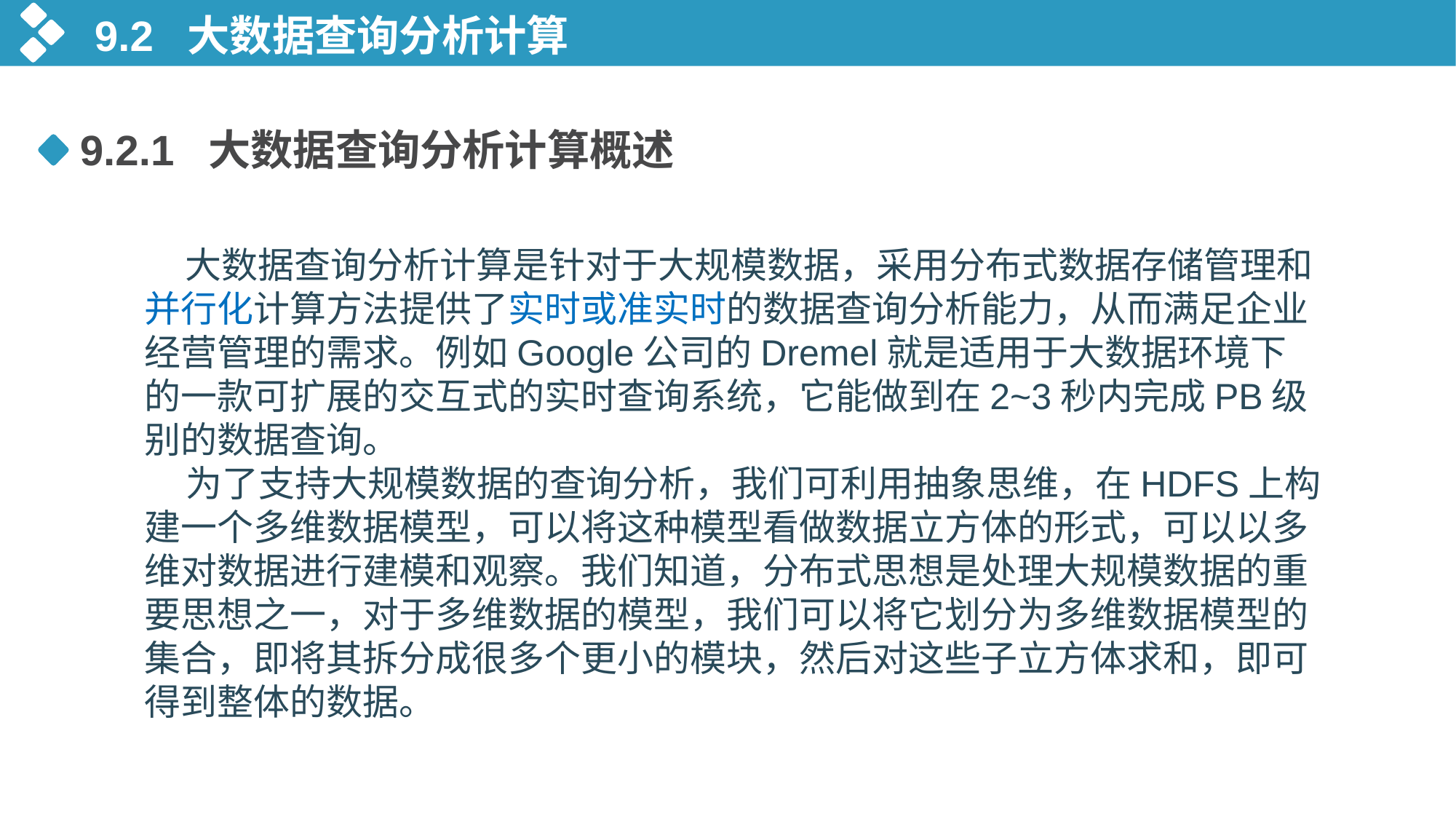

9.2  大数据查询分析计算

9.2.1  大数据查询分析计算概述

     大数据查询分析计算是针对于大规模数据，采用分布式数据存储管理和并行化计算方法提供了实时或准实时的数据查询分析能力，从而满足企业经营管理的需求。例如Google公司的Dremel就是适用于大数据环境下的一款可扩展的交互式的实时查询系统，它能做到在2~3秒内完成PB级别的数据查询。
    为了支持大规模数据的查询分析，我们可利用抽象思维，在HDFS上构建一个多维数据模型，可以将这种模型看做数据立方体的形式，可以以多维对数据进行建模和观察。我们知道，分布式思想是处理大规模数据的重要思想之一，对于多维数据的模型，我们可以将它划分为多维数据模型的集合，即将其拆分成很多个更小的模块，然后对这些子立方体求和，即可得到整体的数据。